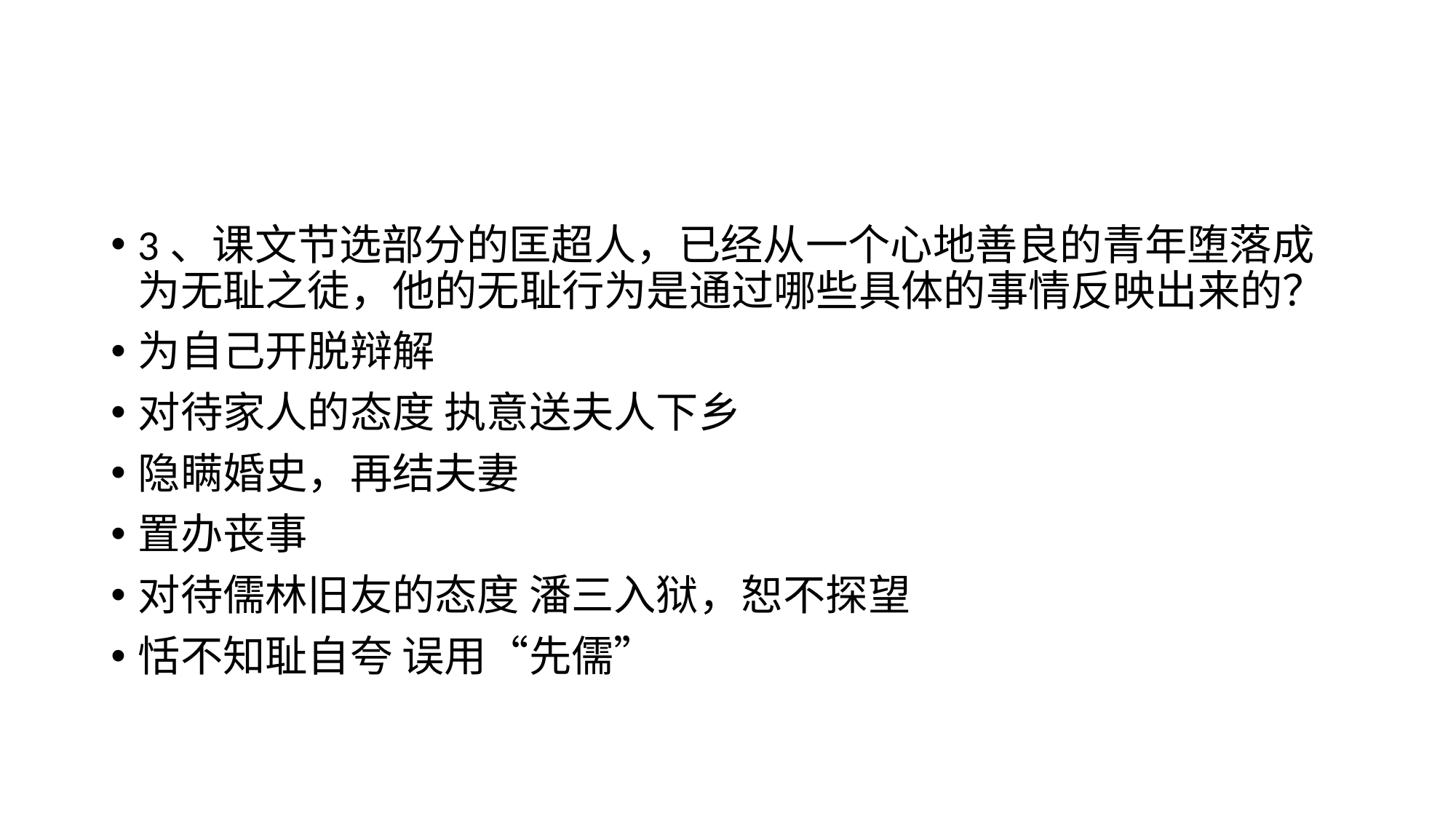

3、课文节选部分的匡超人，已经从一个心地善良的青年堕落成为无耻之徒，他的无耻行为是通过哪些具体的事情反映出来的？
为自己开脱辩解
对待家人的态度 执意送夫人下乡
隐瞒婚史，再结夫妻
置办丧事
对待儒林旧友的态度 潘三入狱，恕不探望
恬不知耻自夸 误用“先儒”